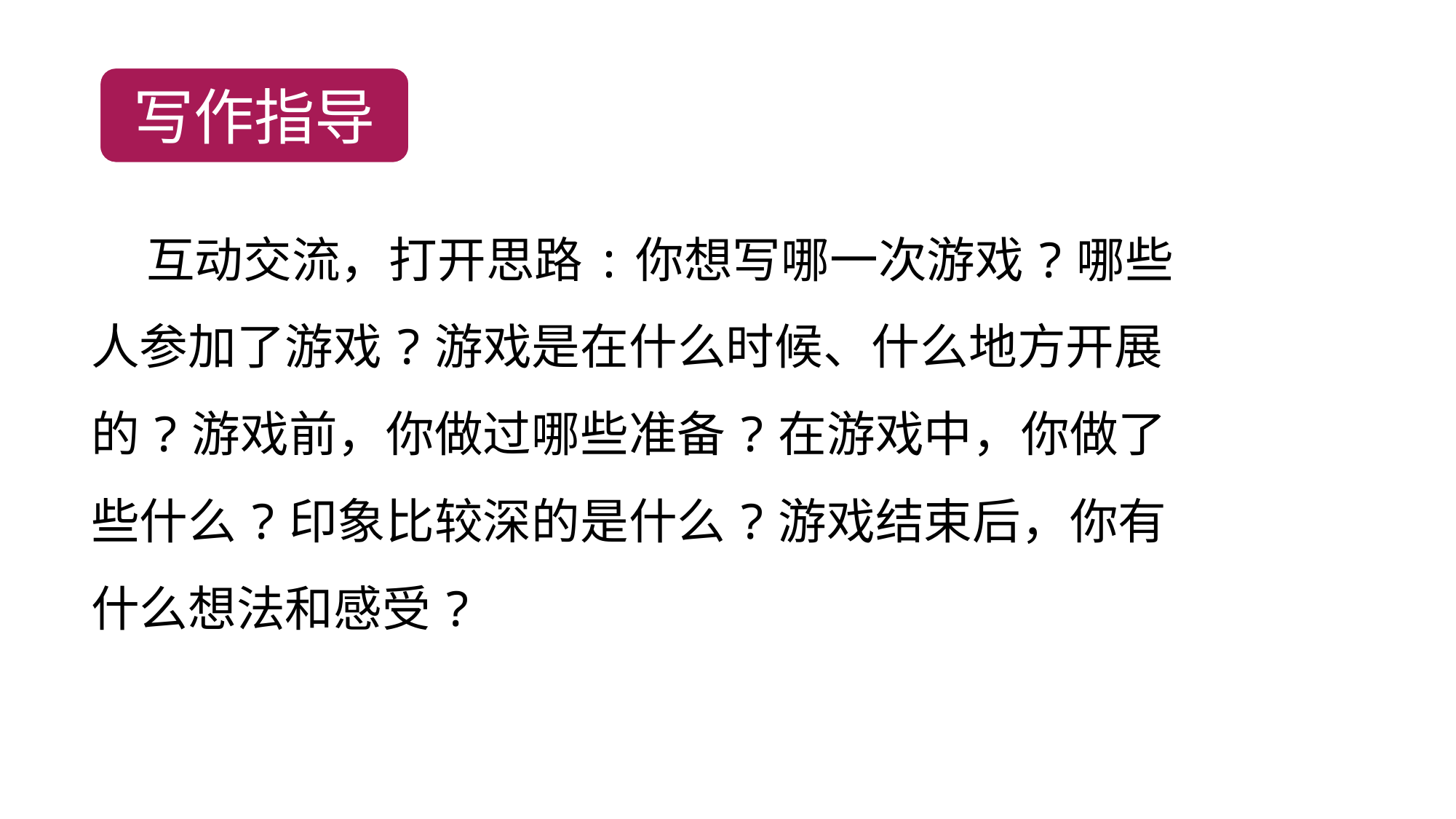

写作指导
    互动交流，打开思路:你想写哪一次游戏?哪些人参加了游戏?游戏是在什么时候、什么地方开展的?游戏前，你做过哪些准备?在游戏中，你做了些什么?印象比较深的是什么?游戏结束后，你有什么想法和感受?